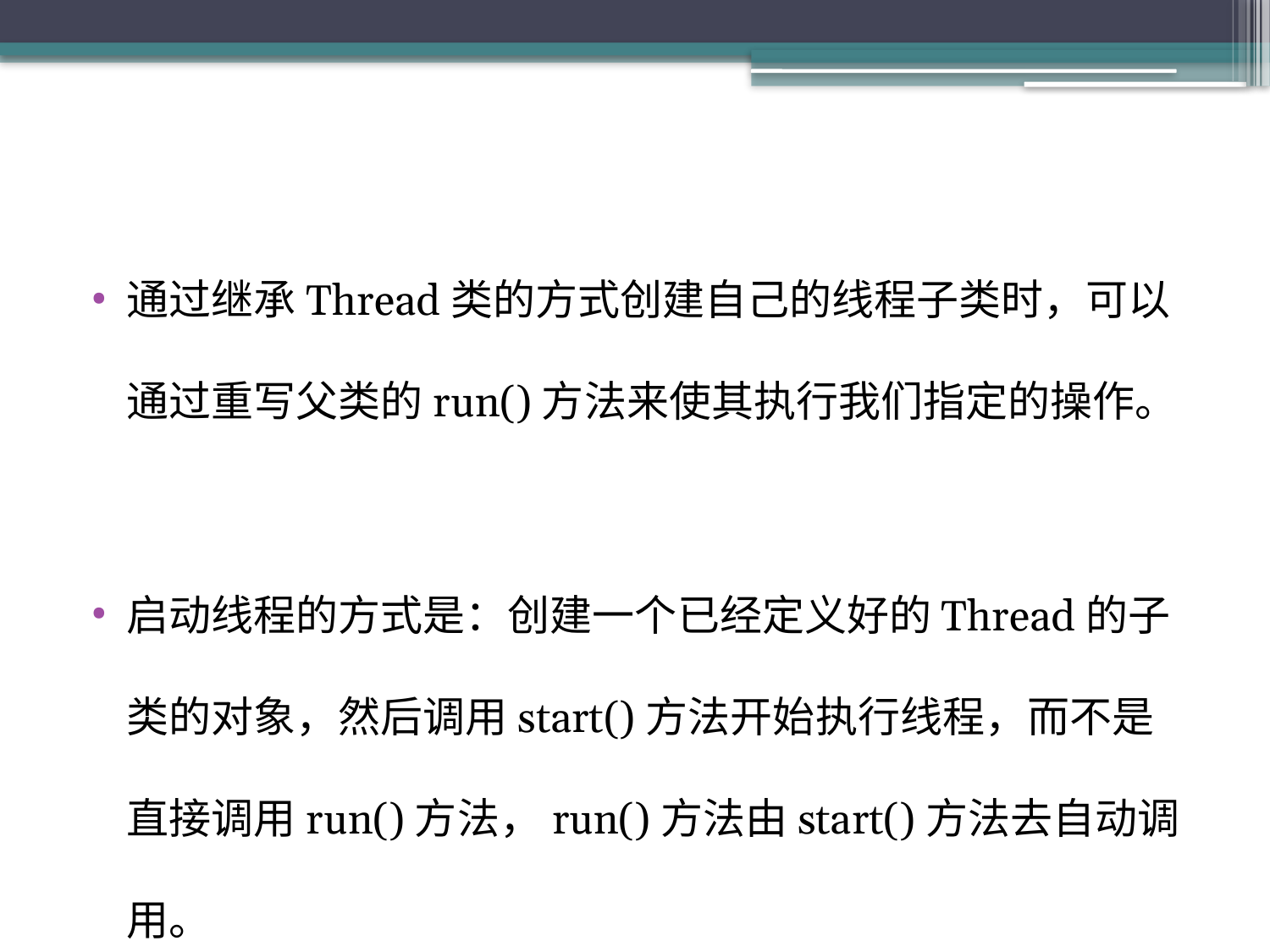

#
通过继承Thread类的方式创建自己的线程子类时，可以通过重写父类的run()方法来使其执行我们指定的操作。

启动线程的方式是：创建一个已经定义好的Thread的子类的对象，然后调用start()方法开始执行线程，而不是直接调用run()方法，run()方法由start()方法去自动调用。